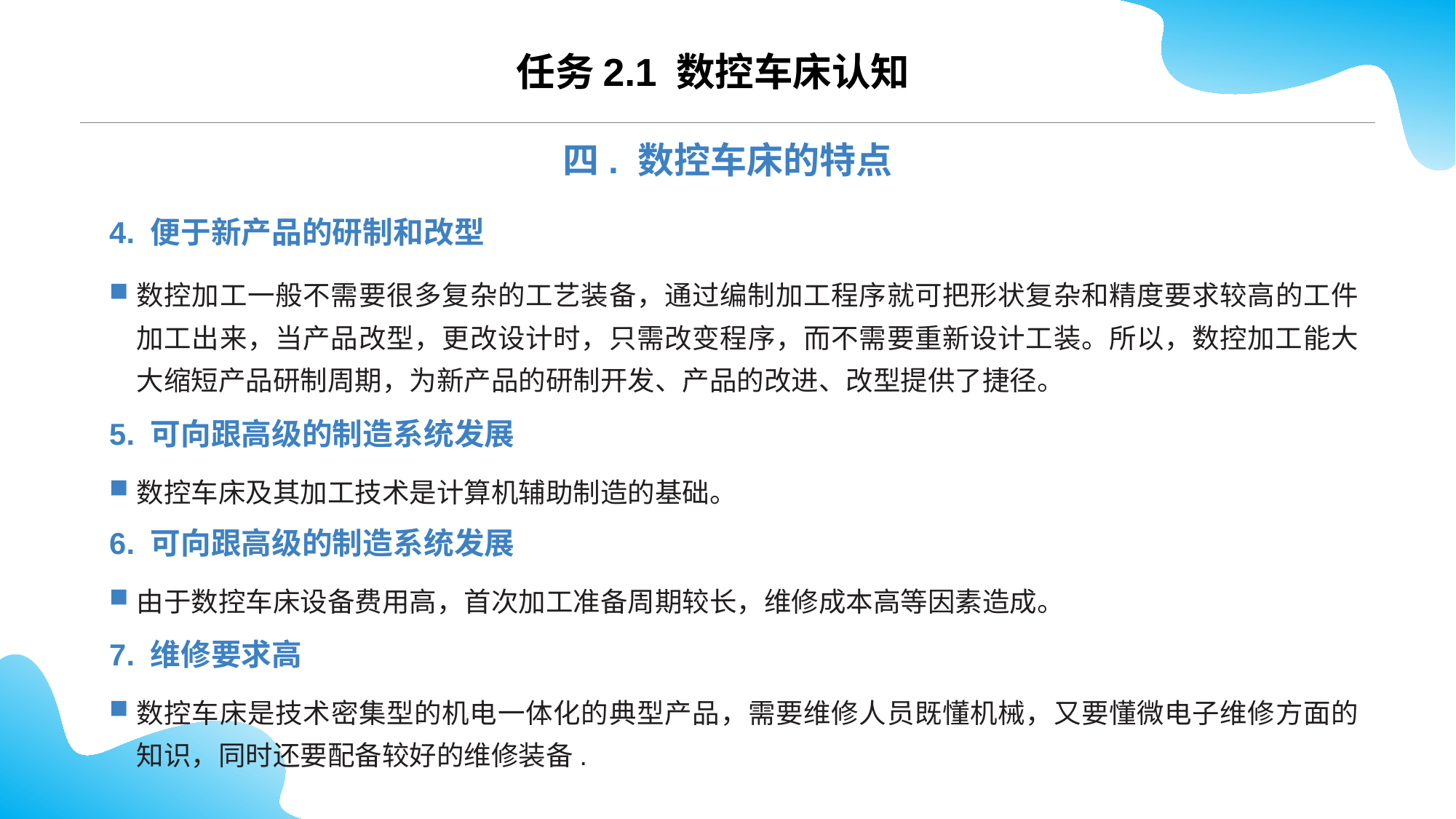

任务2.1 数控车床认知
四. 数控车床的特点
4. 便于新产品的研制和改型
数控加工一般不需要很多复杂的工艺装备，通过编制加工程序就可把形状复杂和精度要求较高的工件加工出来，当产品改型，更改设计时，只需改变程序，而不需要重新设计工装。所以，数控加工能大大缩短产品研制周期，为新产品的研制开发、产品的改进、改型提供了捷径。
5. 可向跟高级的制造系统发展
数控车床及其加工技术是计算机辅助制造的基础。
6. 可向跟高级的制造系统发展
由于数控车床设备费用高，首次加工准备周期较长，维修成本高等因素造成。
7. 维修要求高
数控车床是技术密集型的机电一体化的典型产品，需要维修人员既懂机械，又要懂微电子维修方面的知识，同时还要配备较好的维修装备.